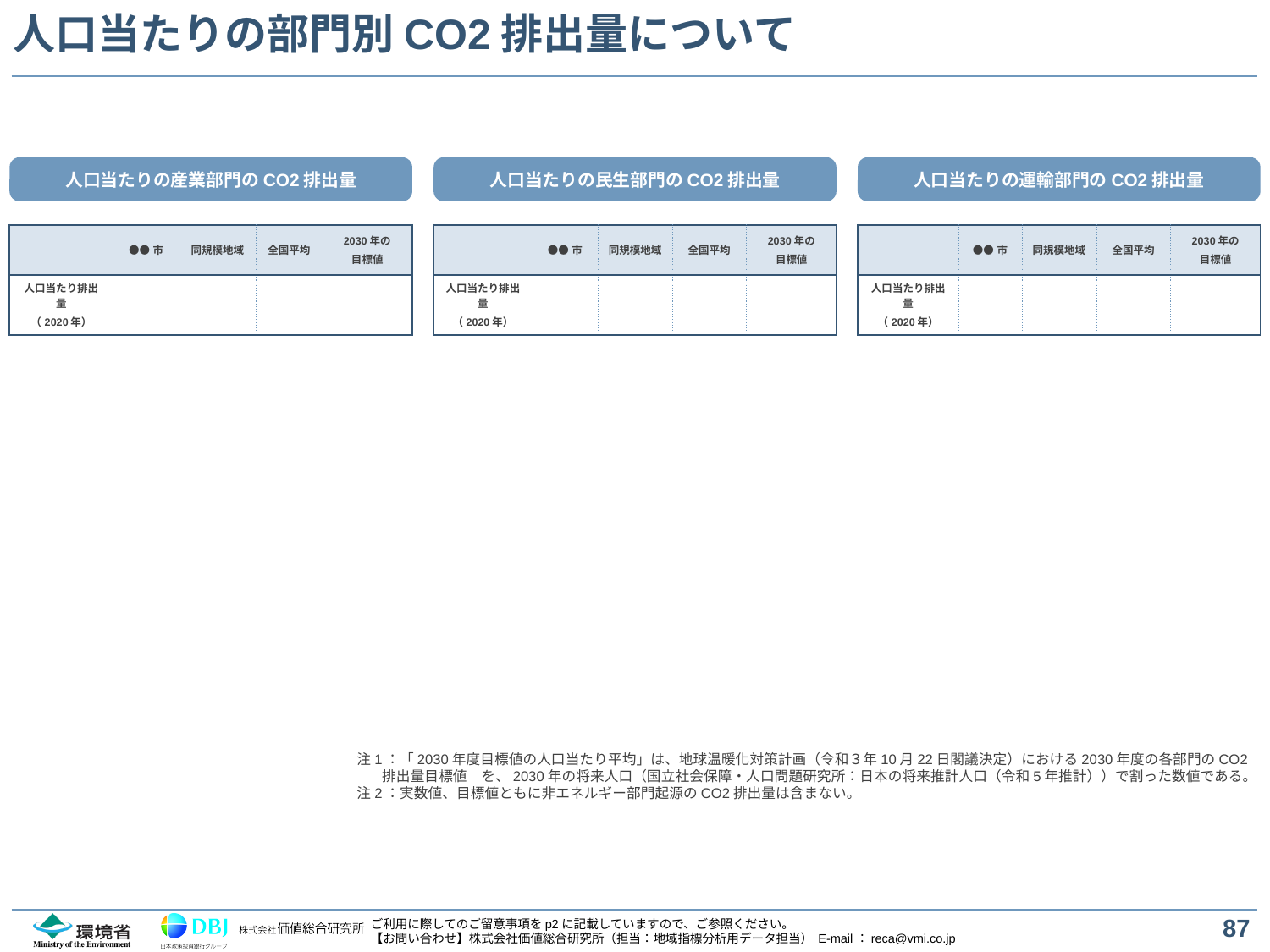

# 人口当たりの部門別CO2排出量について
人口当たりの産業部門のCO2排出量
人口当たりの民生部門のCO2排出量
人口当たりの運輸部門のCO2排出量
|  | ●●市 | 同規模地域 | 全国平均 | 2030年の 目標値 |
| --- | --- | --- | --- | --- |
| 人口当たり排出量 （2020年） |  |  |  |  |
|  | ●●市 | 同規模地域 | 全国平均 | 2030年の 目標値 |
| --- | --- | --- | --- | --- |
| 人口当たり排出量 （2020年） |  |  |  |  |
|  | ●●市 | 同規模地域 | 全国平均 | 2030年の 目標値 |
| --- | --- | --- | --- | --- |
| 人口当たり排出量 （2020年） |  |  |  |  |
注1：「2030年度目標値の人口当たり平均」は、地球温暖化対策計画（令和３年10月22日閣議決定）における2030年度の各部門のCO2排出量目標値　を、2030年の将来人口（国立社会保障・人口問題研究所：日本の将来推計人口（令和5年推計））で割った数値である。
注2：実数値、目標値ともに非エネルギー部門起源のCO2排出量は含まない。
87